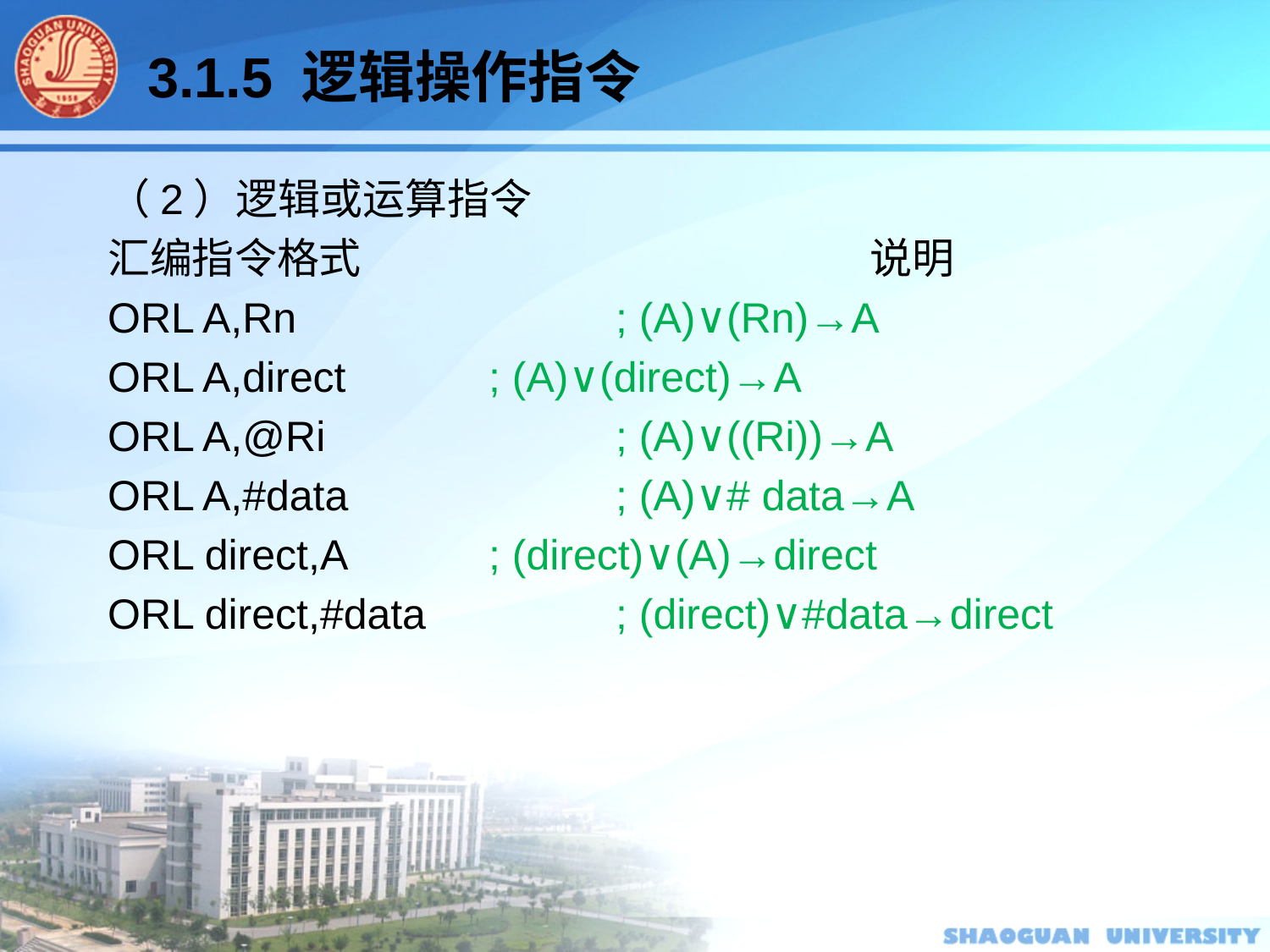

3.1.5 逻辑操作指令
（2）逻辑或运算指令
汇编指令格式				说明
ORL A,Rn 			; (A)∨(Rn)→A
ORL A,direct 		; (A)∨(direct)→A
ORL A,@Ri			; (A)∨((Ri))→A
ORL A,#data			; (A)∨# data→A
ORL direct,A 		; (direct)∨(A)→direct
ORL direct,#data 		; (direct)∨#data→direct